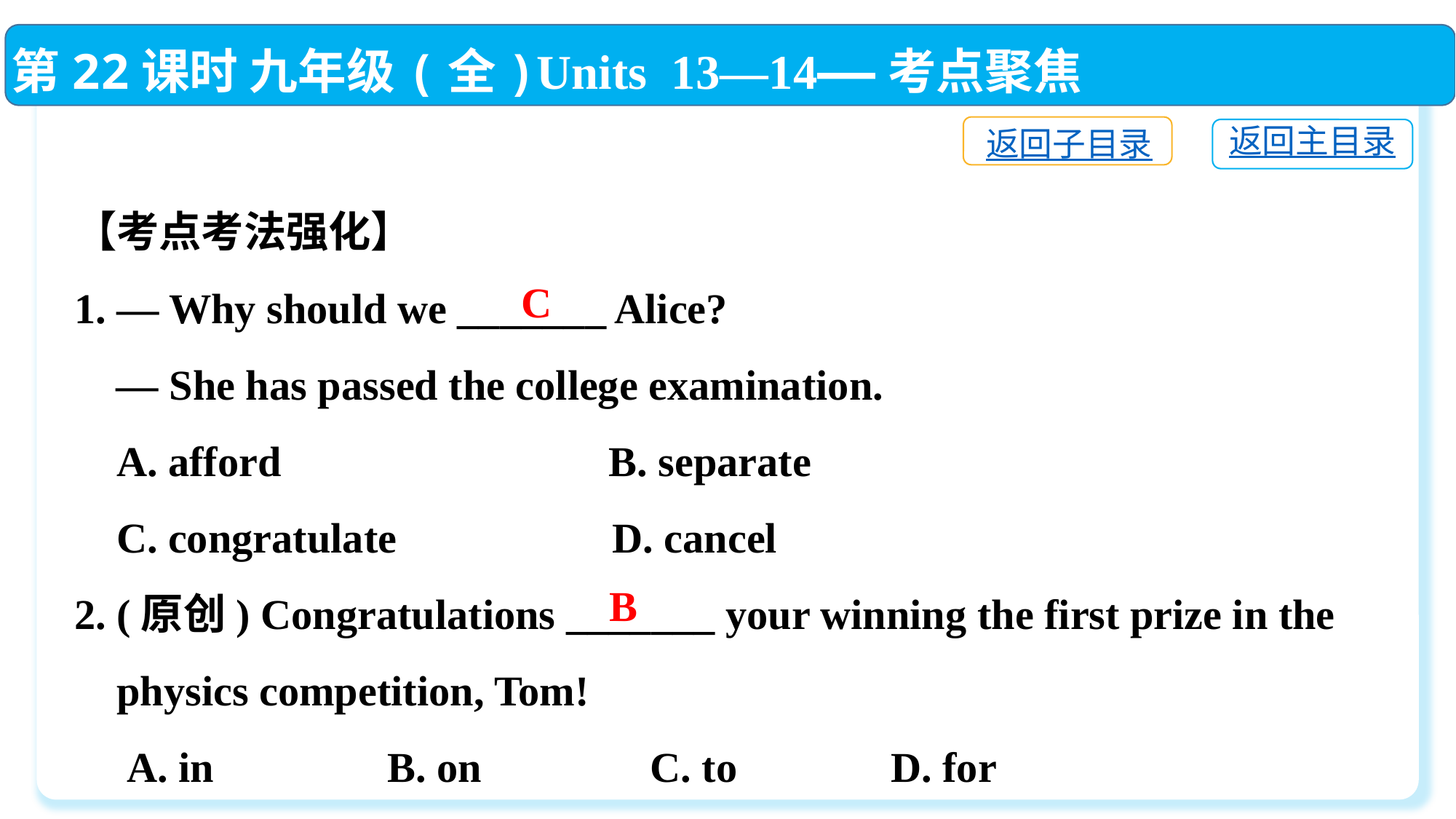

第22课时 九年级(全)Units  13—14——考点聚焦

返回子目录
返回主目录
【考点考法强化】
1. — Why should we _______ Alice?
    — She has passed the college examination.
    A. afford	                              B. separate
    C. congratulate	                    D. cancel
2. (原创) Congratulations _______ your winning the first prize in the
    physics competition, Tom!
     A. in 	         B. on                C. to	     D. for

C
B